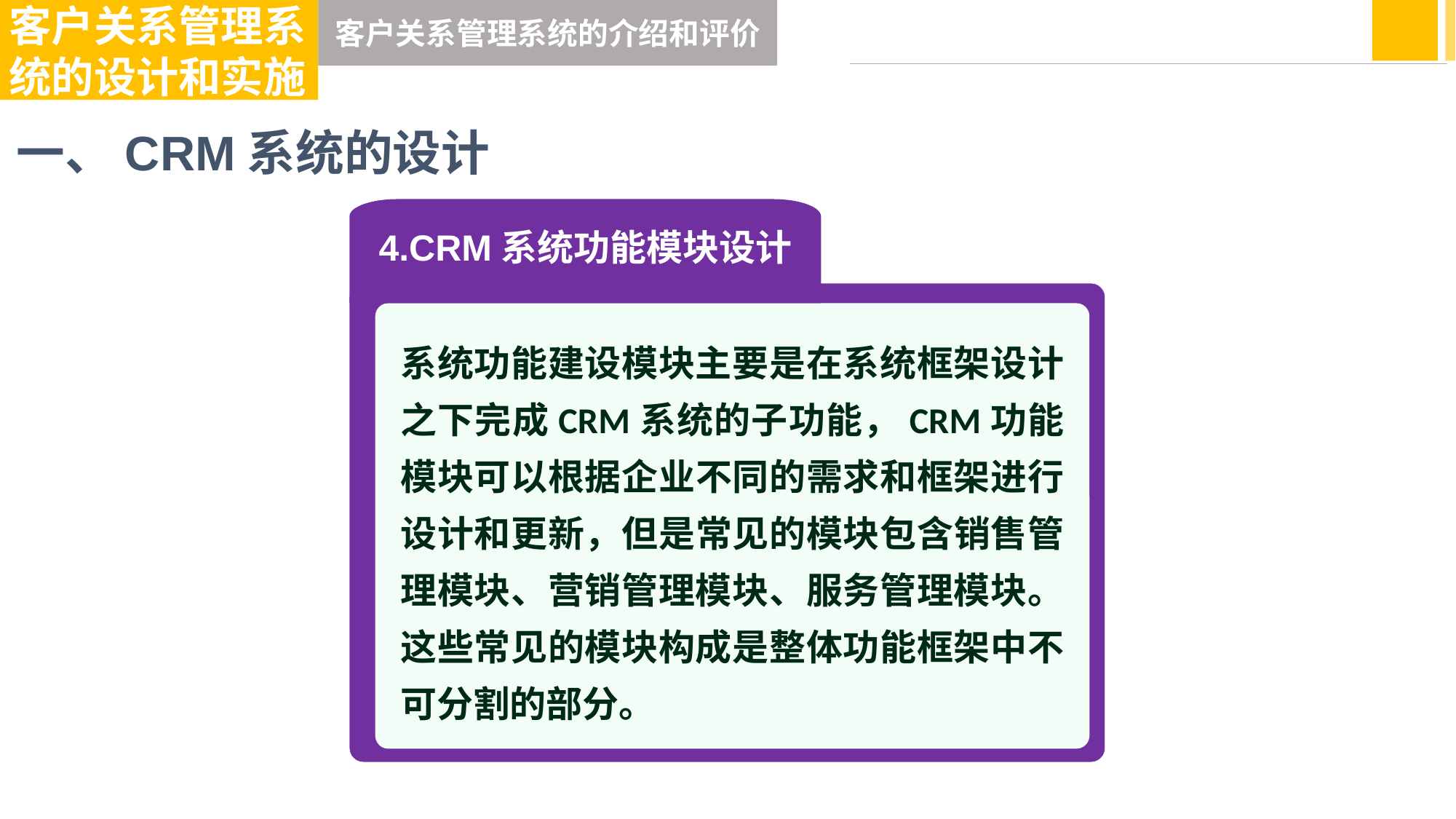

客户关系管理系统的设计和实施
客户关系管理系统的介绍和评价

一、CRM系统的设计
4.CRM系统功能模块设计

系统功能建设模块主要是在系统框架设计之下完成CRM系统的子功能，CRM功能模块可以根据企业不同的需求和框架进行设计和更新，但是常见的模块包含销售管理模块、营销管理模块、服务管理模块。这些常见的模块构成是整体功能框架中不可分割的部分。